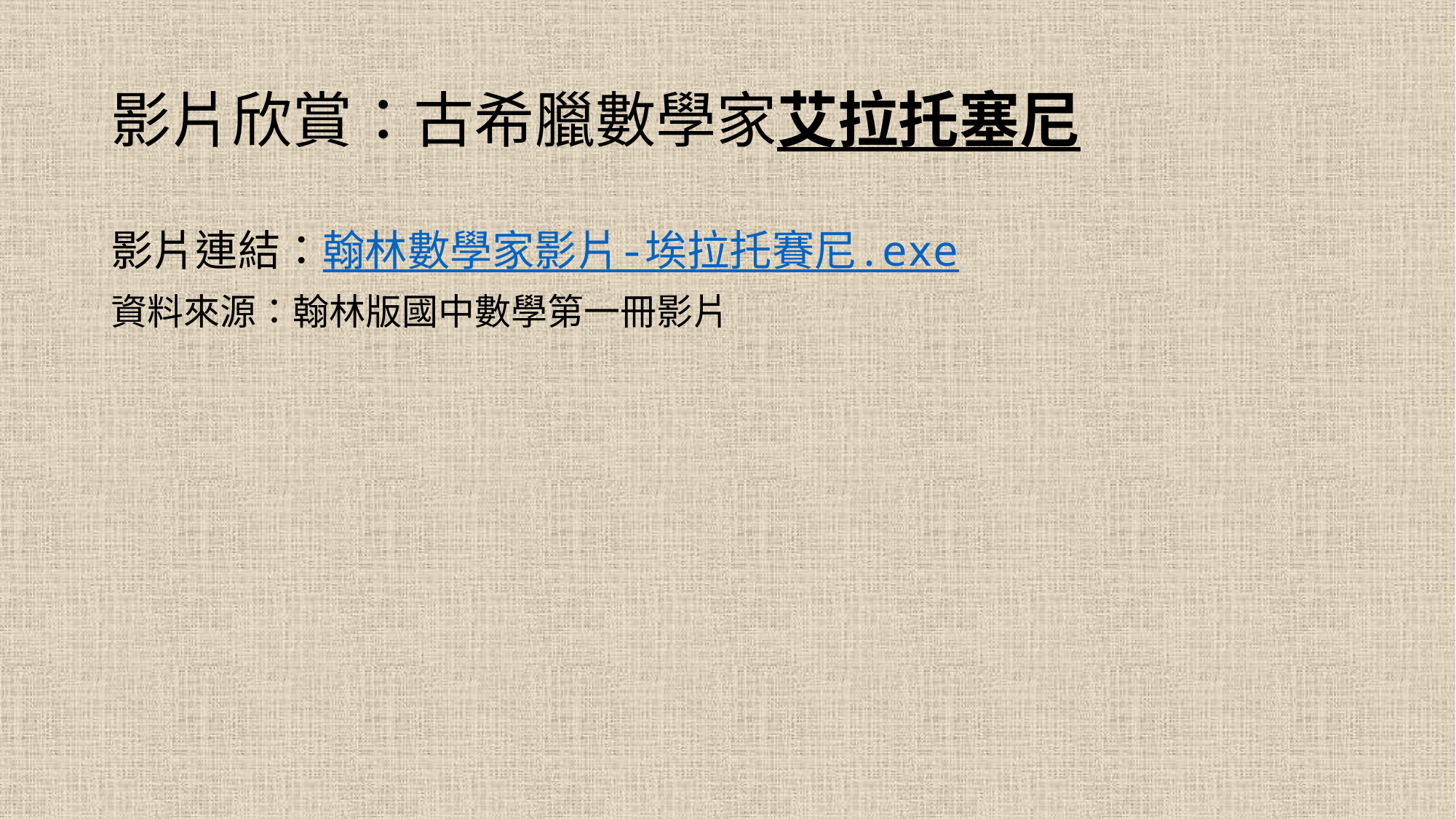

# 影片欣賞：古希臘數學家艾拉托塞尼
影片連結：翰林數學家影片-埃拉托賽尼.exe
資料來源：翰林版國中數學第一冊影片